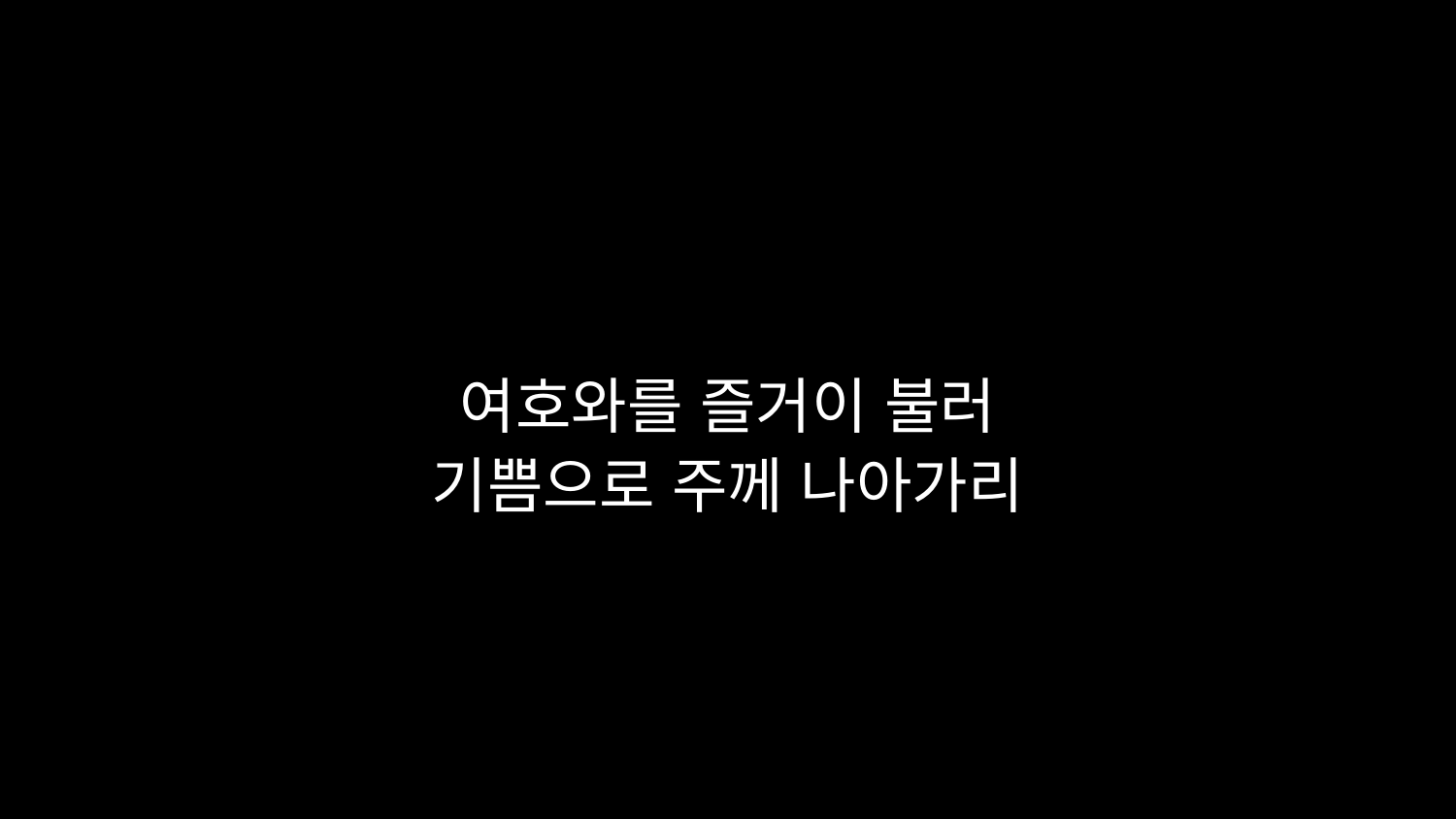

# 여호와를 즐거이 불러 기쁨으로 주께 나아가리